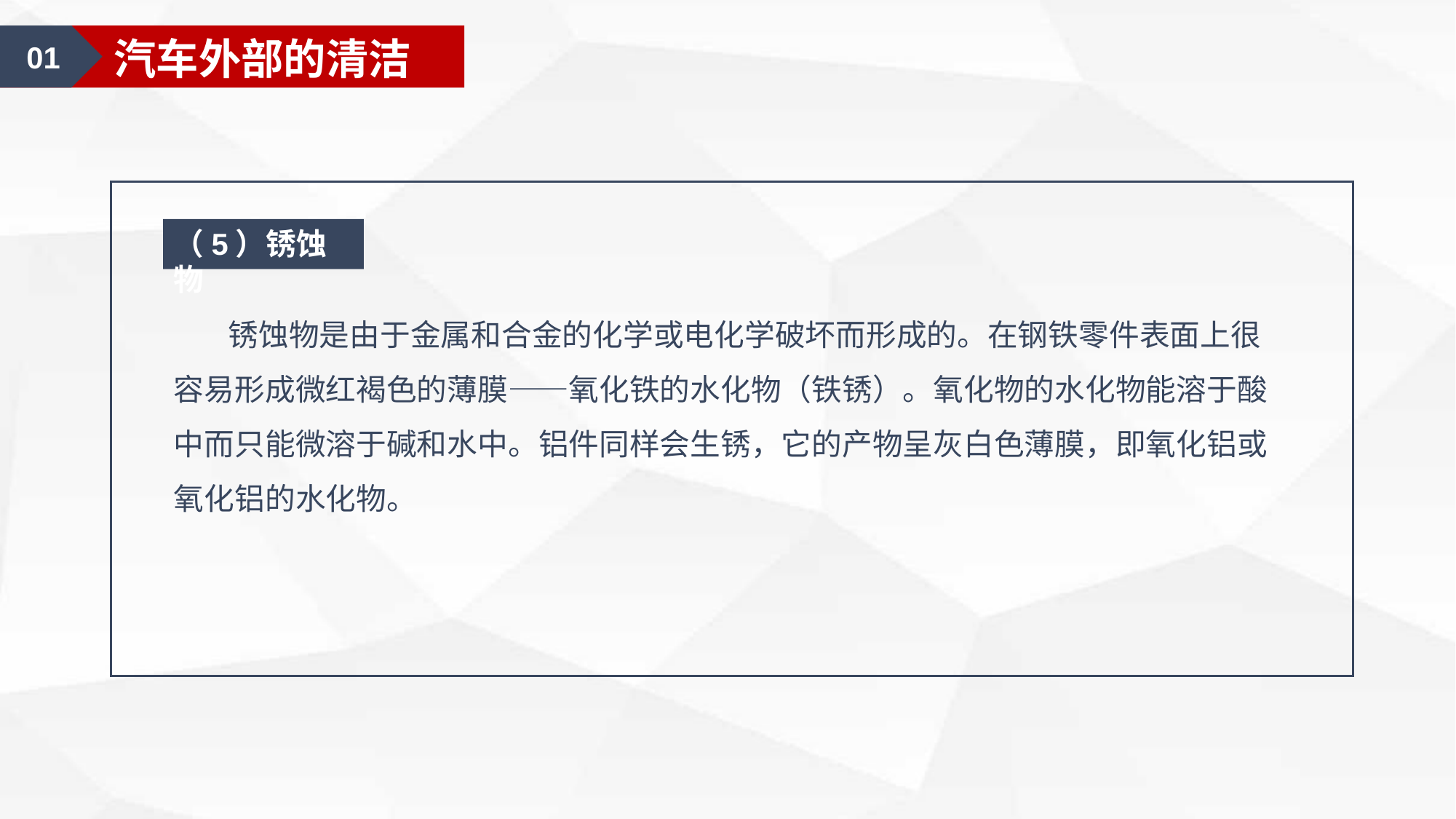

01
汽车外部的清洁

（5）锈蚀物
       锈蚀物是由于金属和合金的化学或电化学破坏而形成的。在钢铁零件表面上很容易形成微红褐色的薄膜——氧化铁的水化物（铁锈）。氧化物的水化物能溶于酸中而只能微溶于碱和水中。铝件同样会生锈，它的产物呈灰白色薄膜，即氧化铝或氧化铝的水化物。